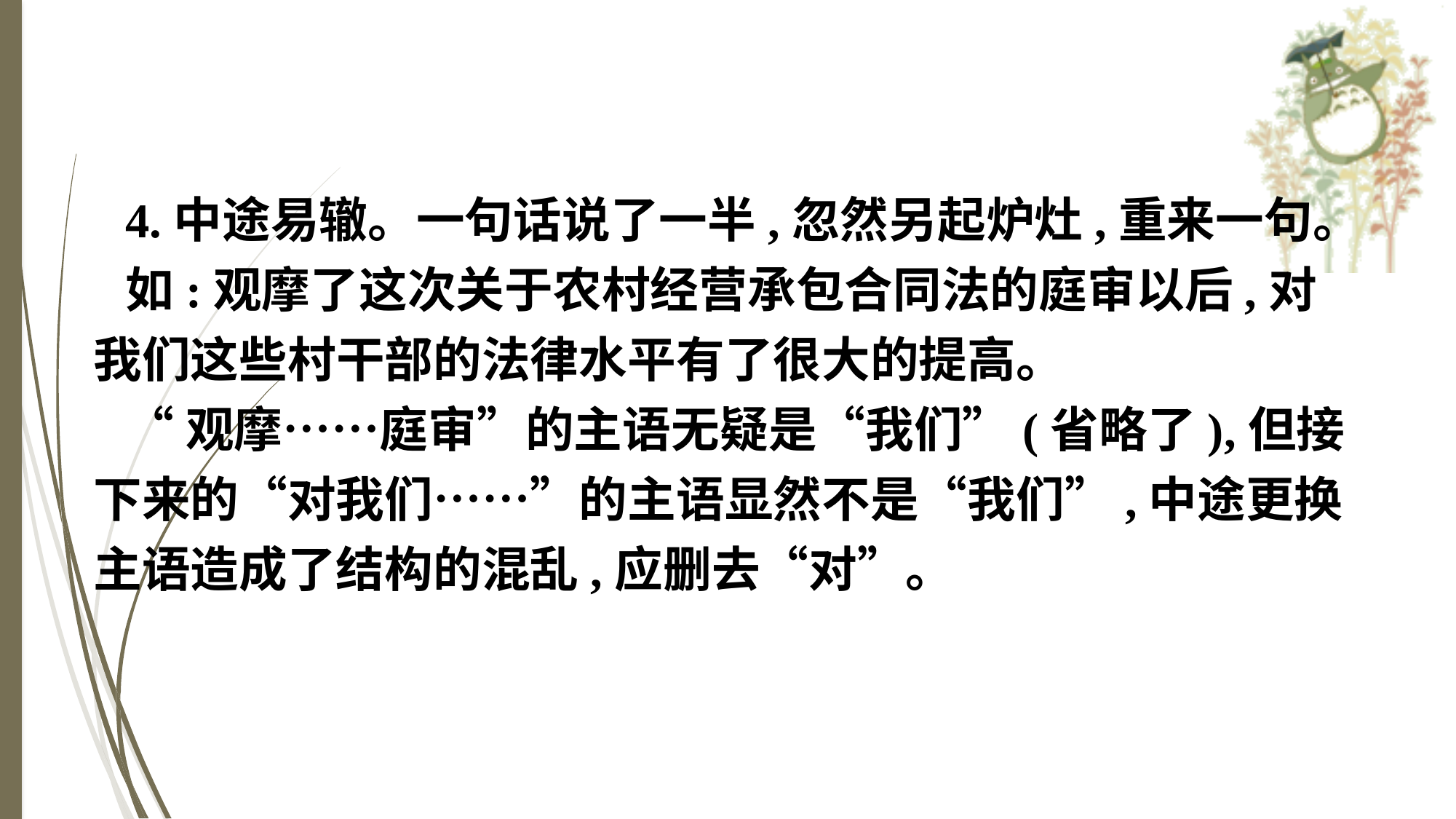

4.中途易辙。一句话说了一半,忽然另起炉灶,重来一句。
如:观摩了这次关于农村经营承包合同法的庭审以后,对我们这些村干部的法律水平有了很大的提高。
“观摩……庭审”的主语无疑是“我们”(省略了),但接下来的“对我们……”的主语显然不是“我们”,中途更换主语造成了结构的混乱,应删去“对”。